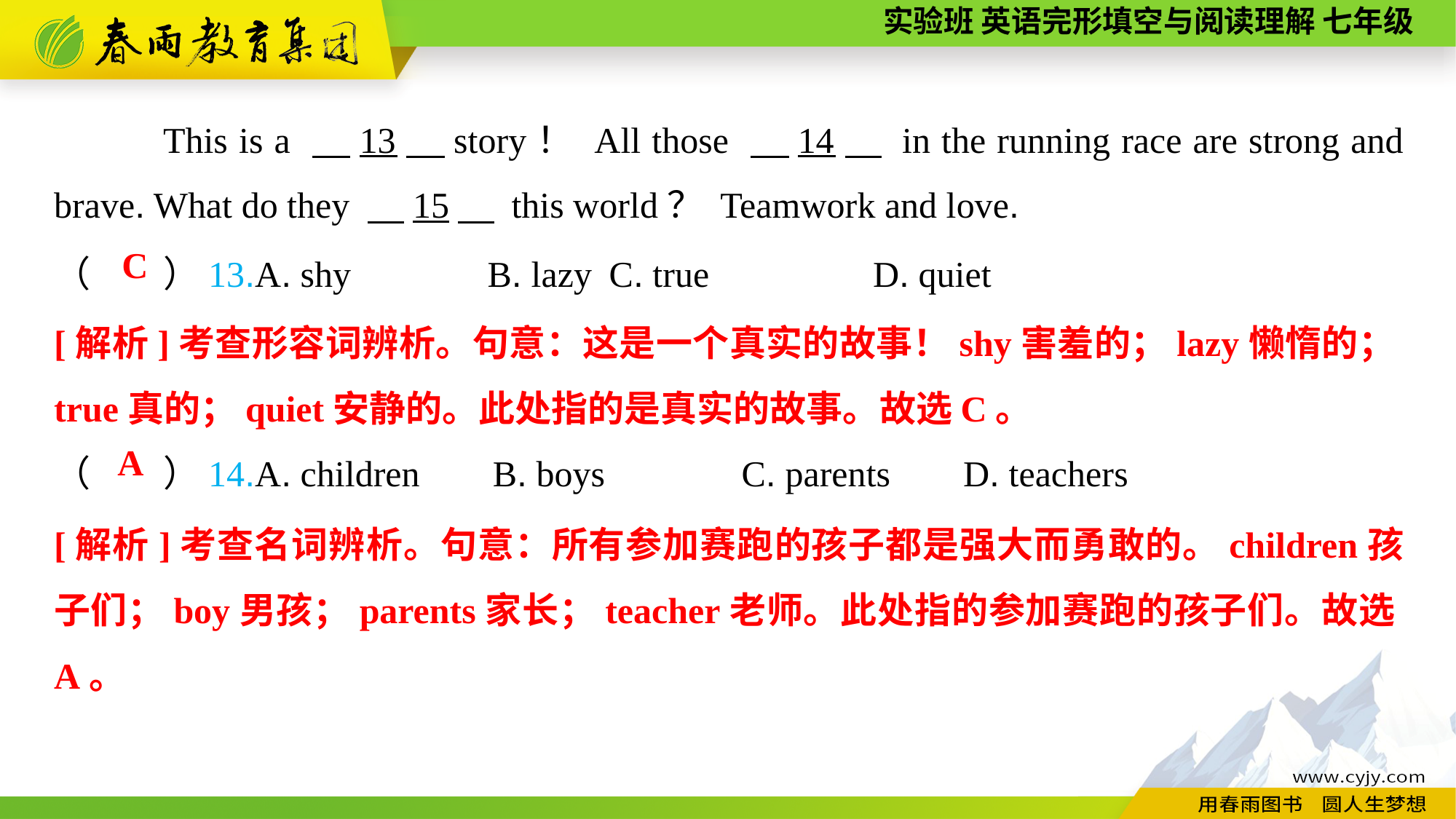

This is a 　13　story！ All those 　14　 in the running race are strong and brave. What do they 　15　 this world？ Teamwork and love.
（　　）13.A. shy               B. lazy	 C. true	      D. quiet
C
[解析]考查形容词辨析。句意：这是一个真实的故事！shy害羞的；lazy懒惰的；true真的；quiet安静的。此处指的是真实的故事。故选C。
（　　）14.A. children        B. boys               C. parents        D. teachers
A
[解析]考查名词辨析。句意：所有参加赛跑的孩子都是强大而勇敢的。children孩子们；boy男孩；parents家长；teacher老师。此处指的参加赛跑的孩子们。故选A。